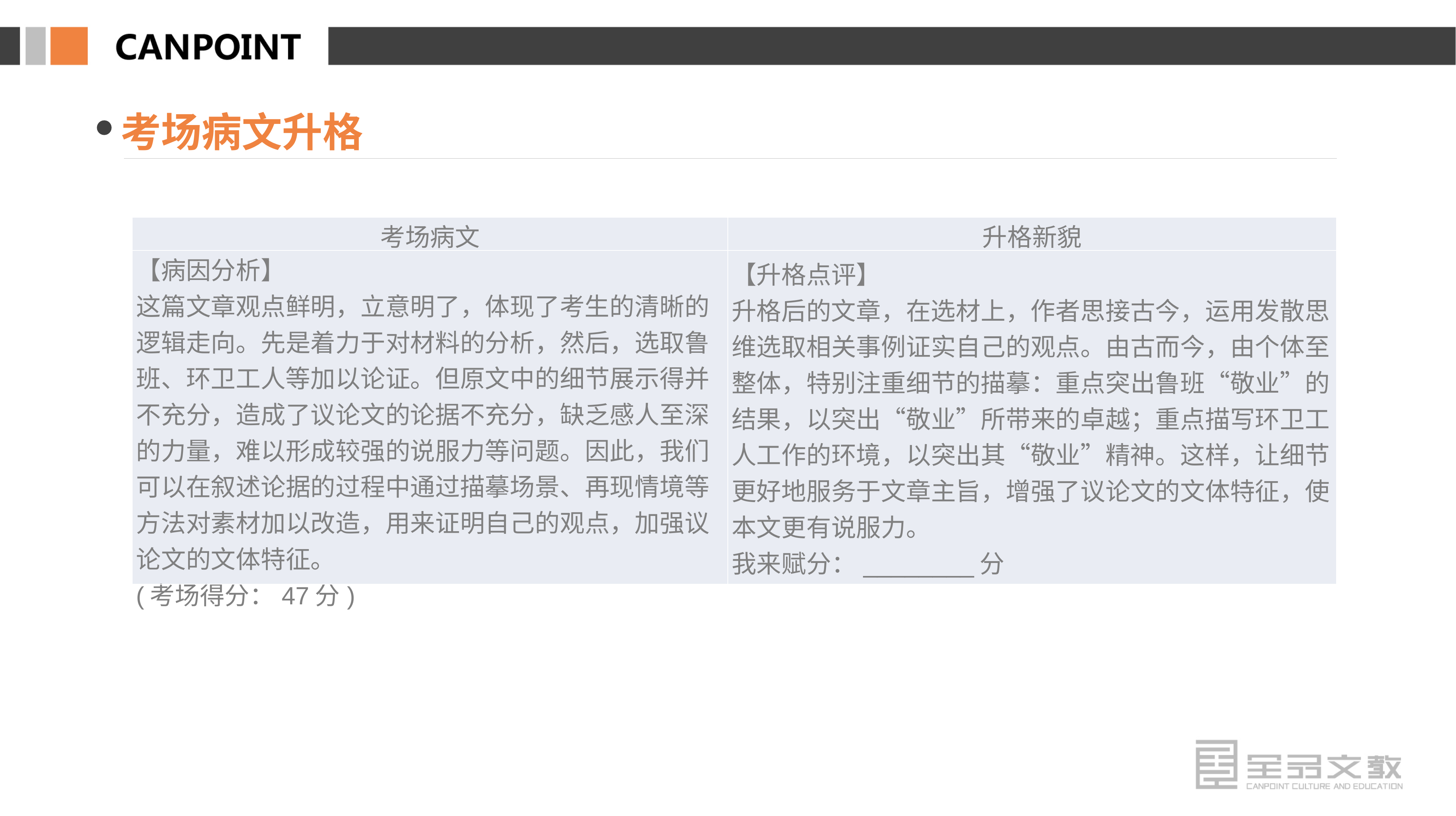

考场病文升格

| 考场病文 | 升格新貌 |
| --- | --- |
| 【病因分析】 这篇文章观点鲜明，立意明了，体现了考生的清晰的逻辑走向。先是着力于对材料的分析，然后，选取鲁班、环卫工人等加以论证。但原文中的细节展示得并不充分，造成了议论文的论据不充分，缺乏感人至深的力量，难以形成较强的说服力等问题。因此，我们可以在叙述论据的过程中通过描摹场景、再现情境等方法对素材加以改造，用来证明自己的观点，加强议论文的文体特征。 (考场得分：47分) | 【升格点评】 升格后的文章，在选材上，作者思接古今，运用发散思维选取相关事例证实自己的观点。由古而今，由个体至整体，特别注重细节的描摹：重点突出鲁班“敬业”的结果，以突出“敬业”所带来的卓越；重点描写环卫工人工作的环境，以突出其“敬业”精神。这样，让细节更好地服务于文章主旨，增强了议论文的文体特征，使本文更有说服力。　 我来赋分：\_\_\_\_\_\_\_\_分 |